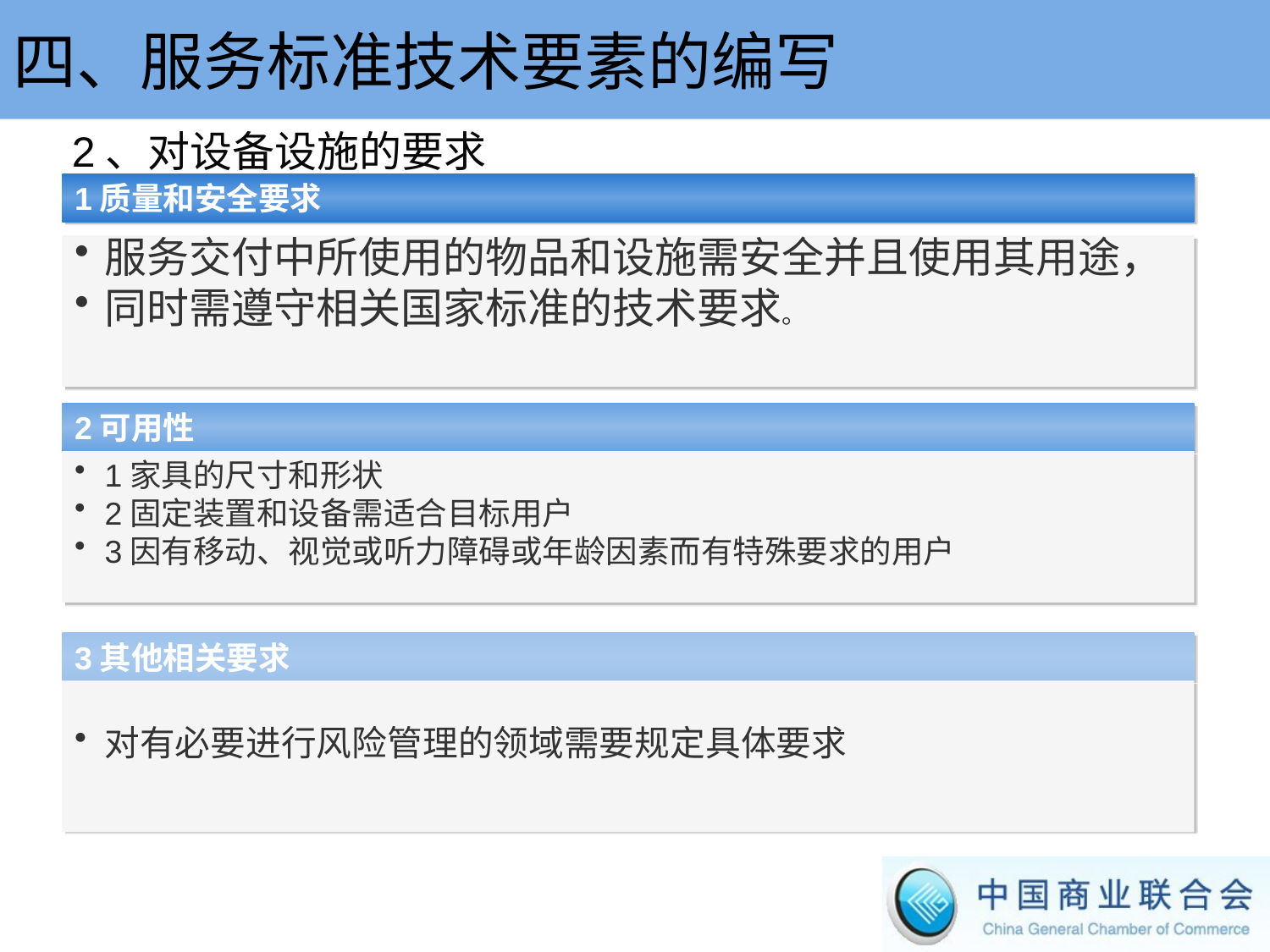

四、服务标准技术要素的编写
2、对设备设施的要求
1质量和安全要求
服务交付中所使用的物品和设施需安全并且使用其用途，
同时需遵守相关国家标准的技术要求。

2可用性

1家具的尺寸和形状
2固定装置和设备需适合目标用户
3因有移动、视觉或听力障碍或年龄因素而有特殊要求的用户

3其他相关要求
对有必要进行风险管理的领域需要规定具体要求